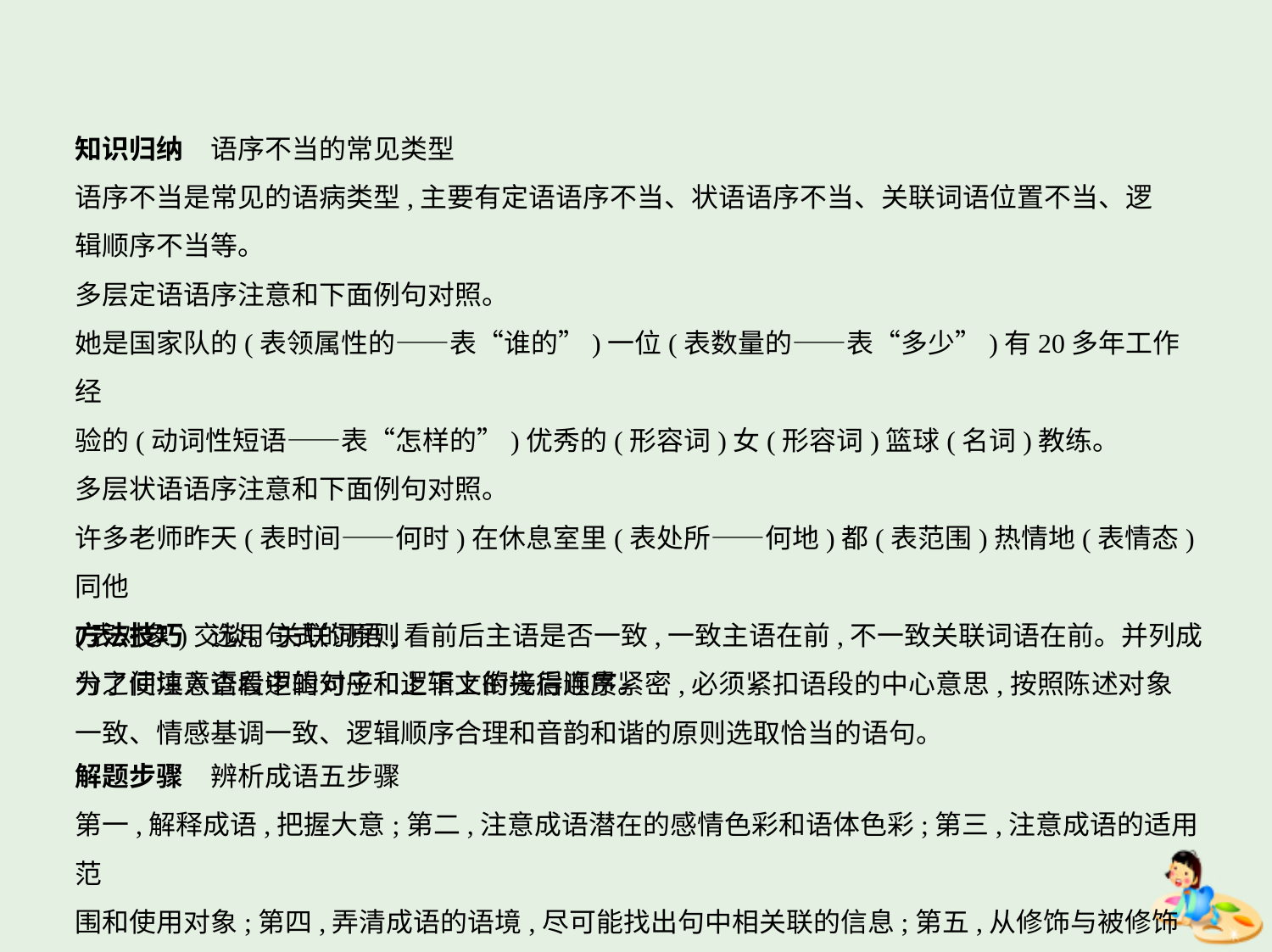

知识归纳　语序不当的常见类型
语序不当是常见的语病类型,主要有定语语序不当、状语语序不当、关联词语位置不当、逻
辑顺序不当等。
多层定语语序注意和下面例句对照。
她是国家队的(表领属性的——表“谁的”)一位(表数量的——表“多少”)有20多年工作经
验的(动词性短语——表“怎样的”)优秀的(形容词)女(形容词)篮球(名词)教练。
多层状语语序注意和下面例句对照。
许多老师昨天(表时间——何时)在休息室里(表处所——何地)都(表范围)热情地(表情态)同他
(表对象)交谈。关联词语,看前后主语是否一致,一致主语在前,不一致关联词语在前。并列成
分之间注意查看逻辑对应和逻辑上的先后顺序。
方法技巧　选用句式的原则
为了使填入语段中的句子和上下文衔接得连贯紧密,必须紧扣语段的中心意思,按照陈述对象
一致、情感基调一致、逻辑顺序合理和音韵和谐的原则选取恰当的语句。
解题步骤　辨析成语五步骤
第一,解释成语,把握大意;第二,注意成语潜在的感情色彩和语体色彩;第三,注意成语的适用范
围和使用对象;第四,弄清成语的语境,尽可能找出句中相关联的信息;第五,从修饰与被修饰关
系上分析,看修饰成分跟中心词之间是否存在前后语意矛盾或者语意重复的现象。